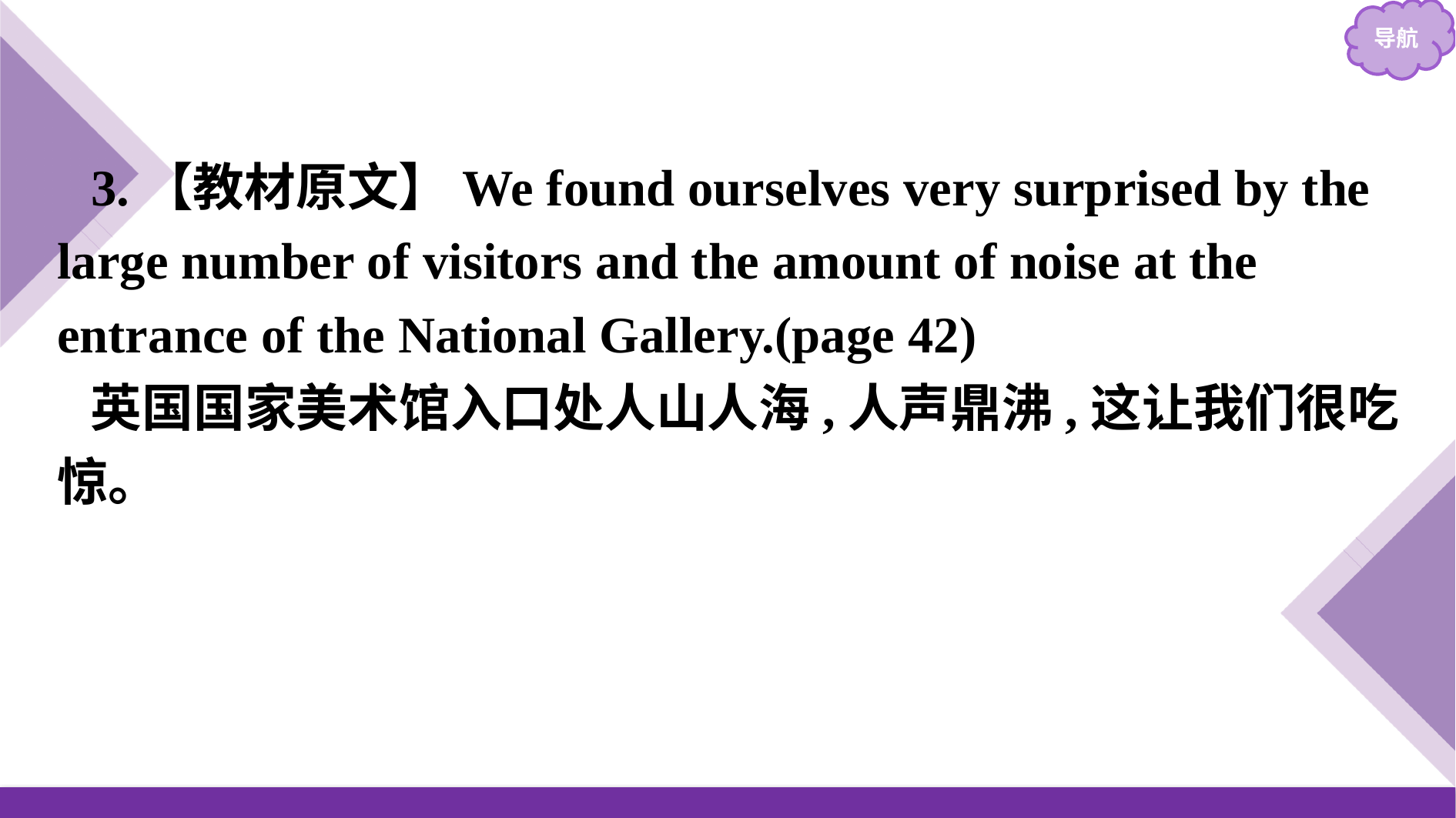

3.【教材原文】We found ourselves very surprised by the large number of visitors and the amount of noise at the entrance of the National Gallery.(page 42)
英国国家美术馆入口处人山人海,人声鼎沸,这让我们很吃惊。